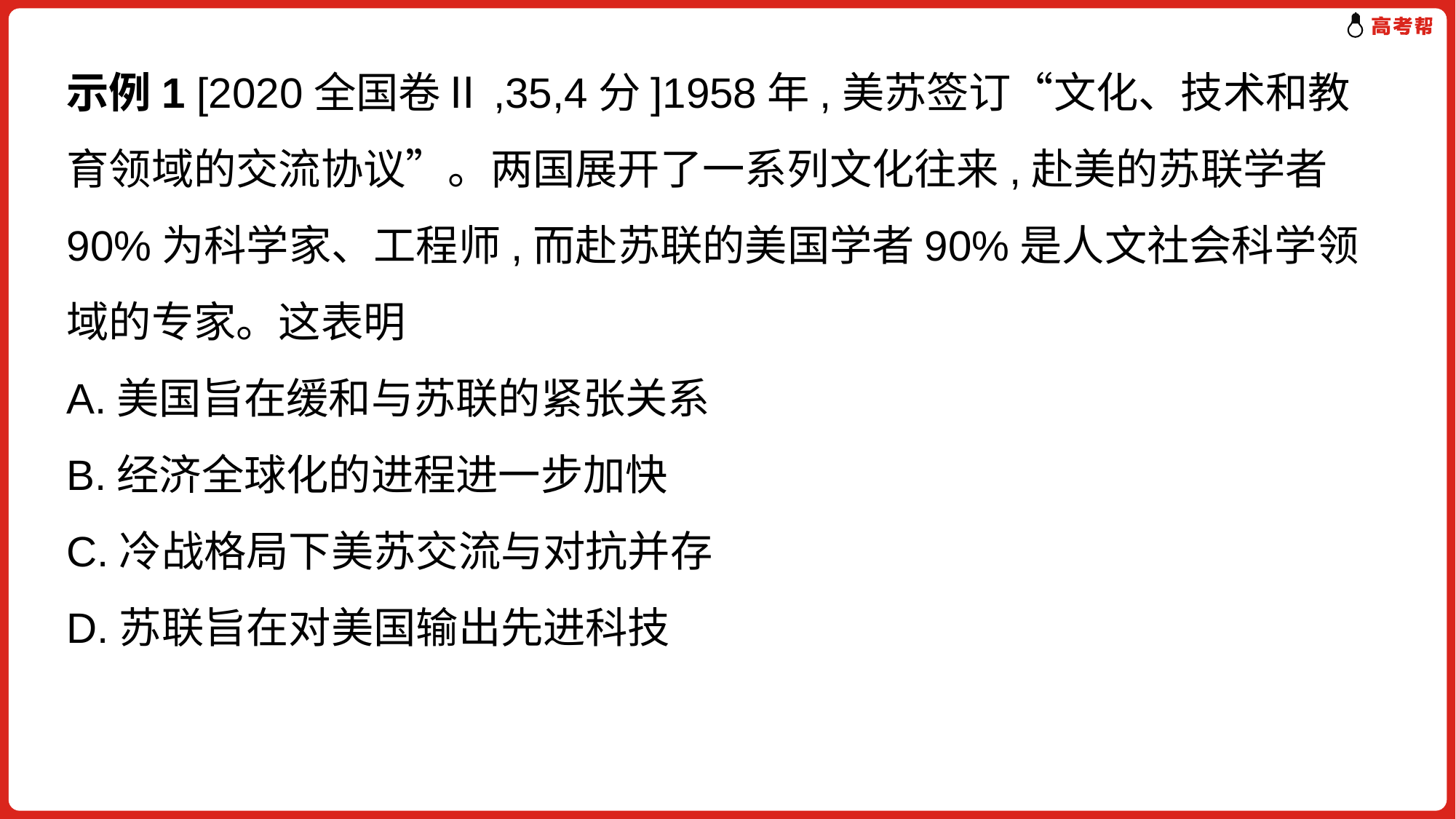

示例1 [2020全国卷Ⅱ,35,4分]1958年,美苏签订“文化、技术和教育领域的交流协议”。两国展开了一系列文化往来,赴美的苏联学者90%为科学家、工程师,而赴苏联的美国学者90%是人文社会科学领域的专家。这表明
A.美国旨在缓和与苏联的紧张关系
B.经济全球化的进程进一步加快
C.冷战格局下美苏交流与对抗并存
D.苏联旨在对美国输出先进科技